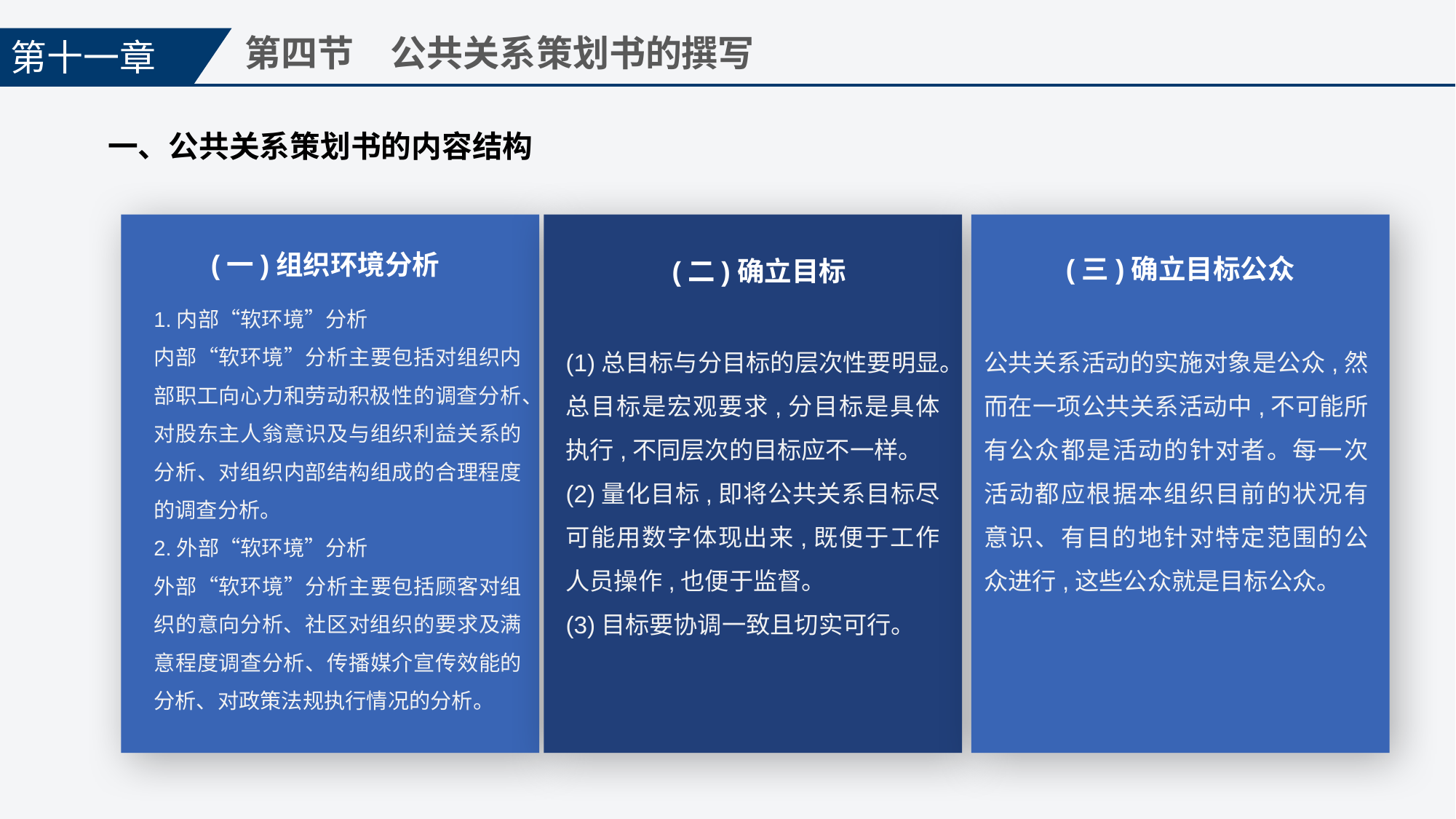

第十一章
第四节　公共关系策划书的撰写
一、公共关系策划书的内容结构

(一)组织环境分析
(三)确立目标公众
(二)确立目标
1.内部“软环境”分析
内部“软环境”分析主要包括对组织内部职工向心力和劳动积极性的调查分析、对股东主人翁意识及与组织利益关系的分析、对组织内部结构组成的合理程度的调查分析。
2.外部“软环境”分析
外部“软环境”分析主要包括顾客对组织的意向分析、社区对组织的要求及满意程度调查分析、传播媒介宣传效能的分析、对政策法规执行情况的分析。
(1)总目标与分目标的层次性要明显。总目标是宏观要求,分目标是具体执行,不同层次的目标应不一样。
(2)量化目标,即将公共关系目标尽可能用数字体现出来,既便于工作人员操作,也便于监督。
(3)目标要协调一致且切实可行。
公共关系活动的实施对象是公众,然而在一项公共关系活动中,不可能所有公众都是活动的针对者。每一次活动都应根据本组织目前的状况有意识、有目的地针对特定范围的公众进行,这些公众就是目标公众。